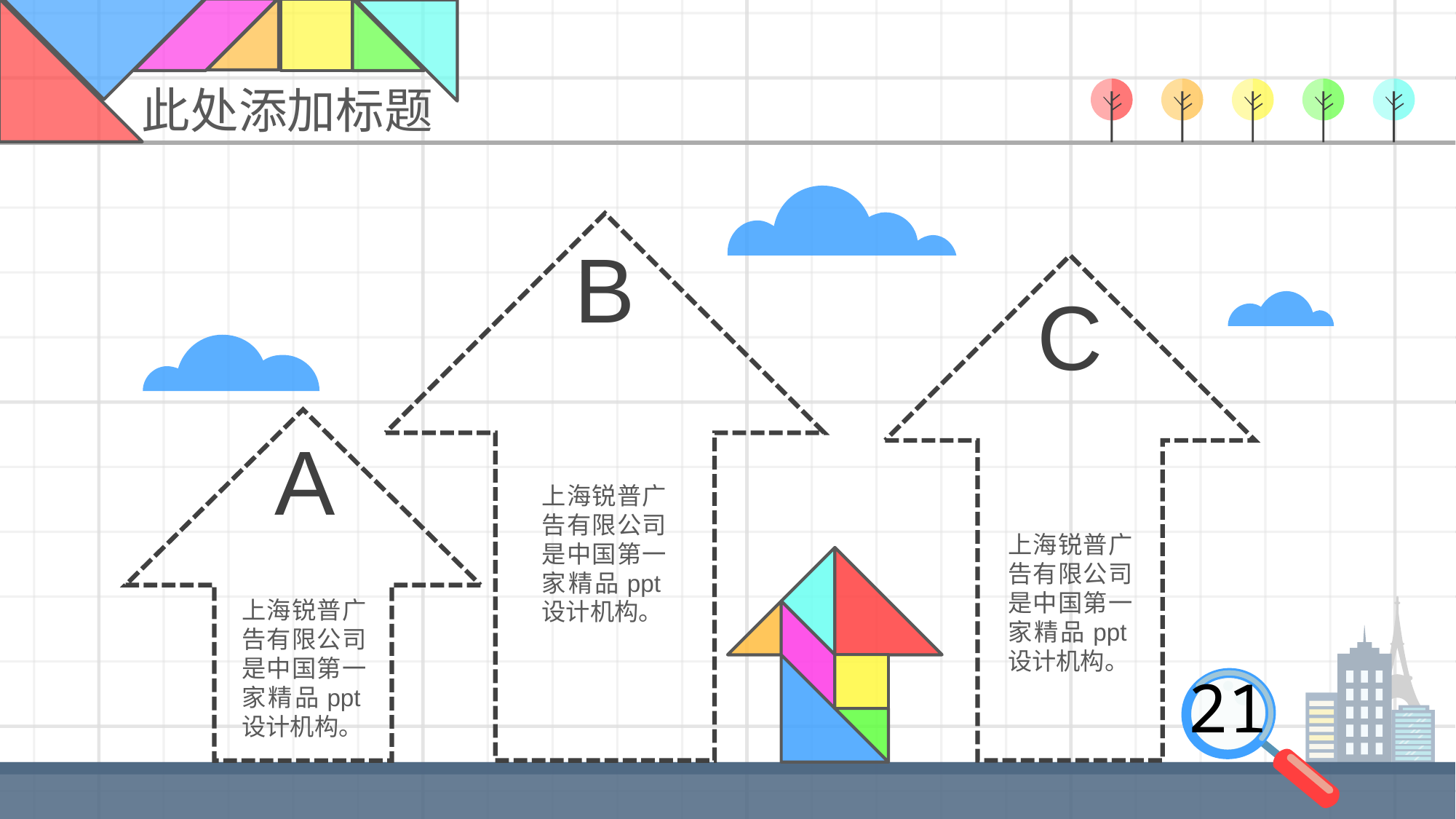

此处添加标题

B
上海锐普广告有限公司是中国第一家精品ppt设计机构。

C
上海锐普广告有限公司是中国第一家精品ppt设计机构。

A
上海锐普广告有限公司是中国第一家精品ppt设计机构。

21